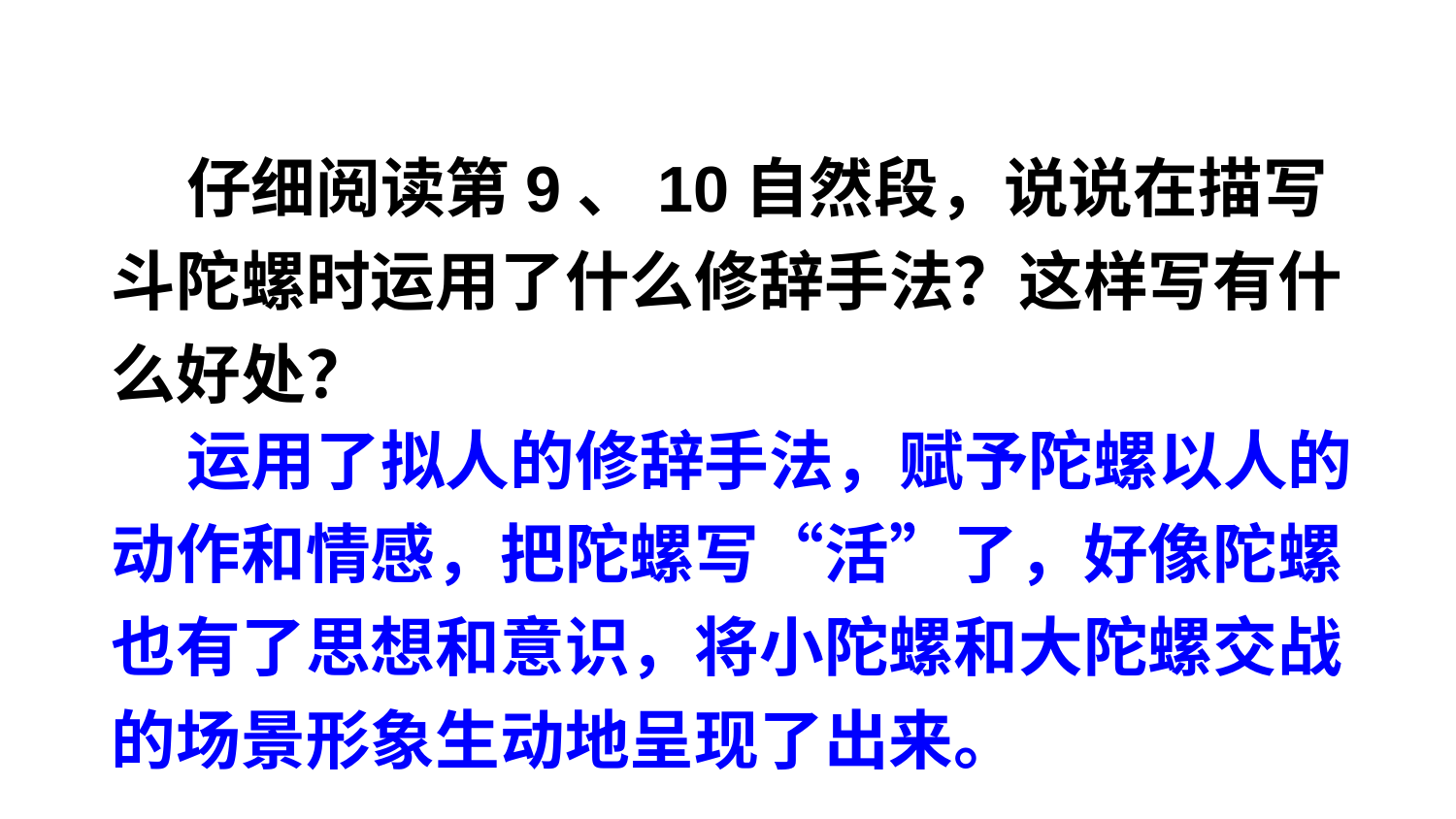

仔细阅读第9、10自然段，说说在描写斗陀螺时运用了什么修辞手法？这样写有什么好处？
    运用了拟人的修辞手法，赋予陀螺以人的动作和情感，把陀螺写“活”了，好像陀螺也有了思想和意识，将小陀螺和大陀螺交战的场景形象生动地呈现了出来。